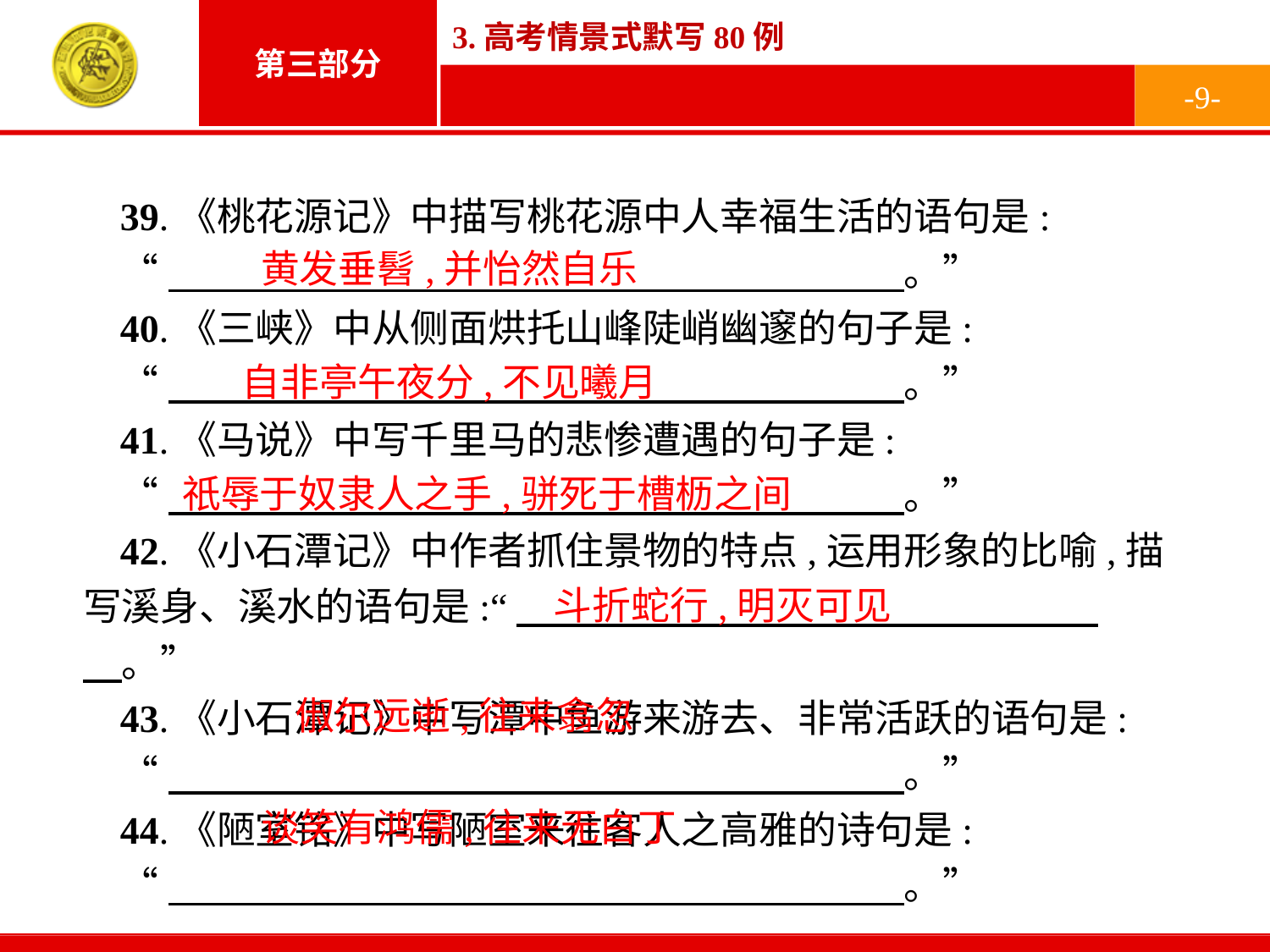

-9-
39.《桃花源记》中描写桃花源中人幸福生活的语句是:
“　　　　　　　　　　　　　　　　　　　。”
40.《三峡》中从侧面烘托山峰陡峭幽邃的句子是:
“　　　　　　　　　　　　　　　　　　　。”
41.《马说》中写千里马的悲惨遭遇的句子是:
“　　　　　　　　　　　　　　　　　　　。”
42.《小石潭记》中作者抓住景物的特点,运用形象的比喻,描写溪身、溪水的语句是:“　　　　　　　　　　　　　　　　。”
43.《小石潭记》中写潭中鱼游来游去、非常活跃的语句是:
“　　　　　　　　　　　　　　　　　　　。”
44.《陋室铭》中写陋室来往客人之高雅的诗句是:
“　　　　　　　　　　　　　　　　　　　。”
黄发垂髫,并怡然自乐
自非亭午夜分,不见曦月
祇辱于奴隶人之手,骈死于槽枥之间
斗折蛇行,明灭可见
俶尔远逝,往来翕忽
谈笑有鸿儒,往来无白丁